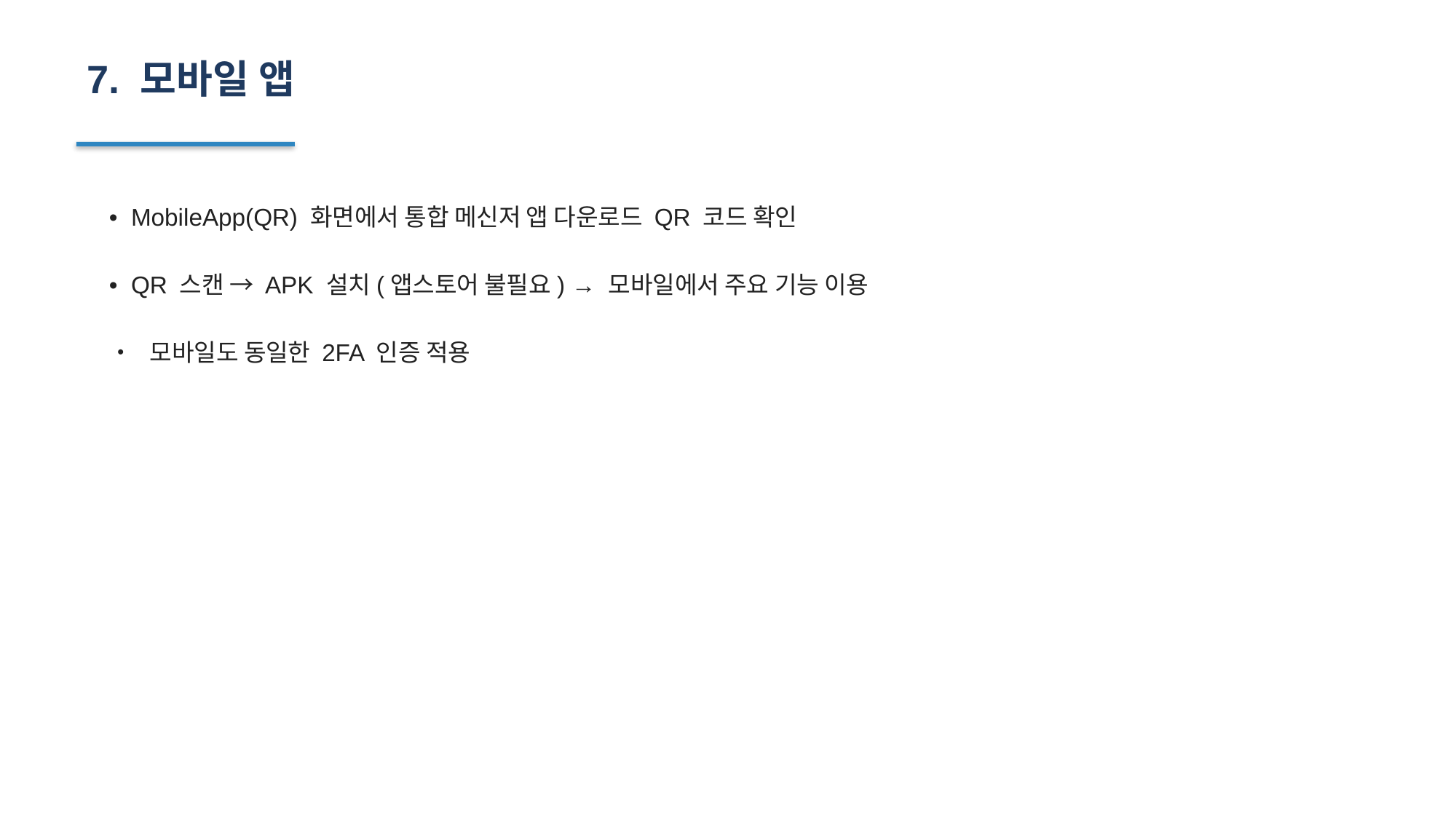

7. 모바일 앱

•  MobileApp(QR) 화면에서 통합 메신저 앱 다운로드 QR 코드 확인
•  QR 스캔 → APK 설치(앱스토어 불필요) → 모바일에서 주요 기능 이용
•  모바일도 동일한 2FA 인증 적용